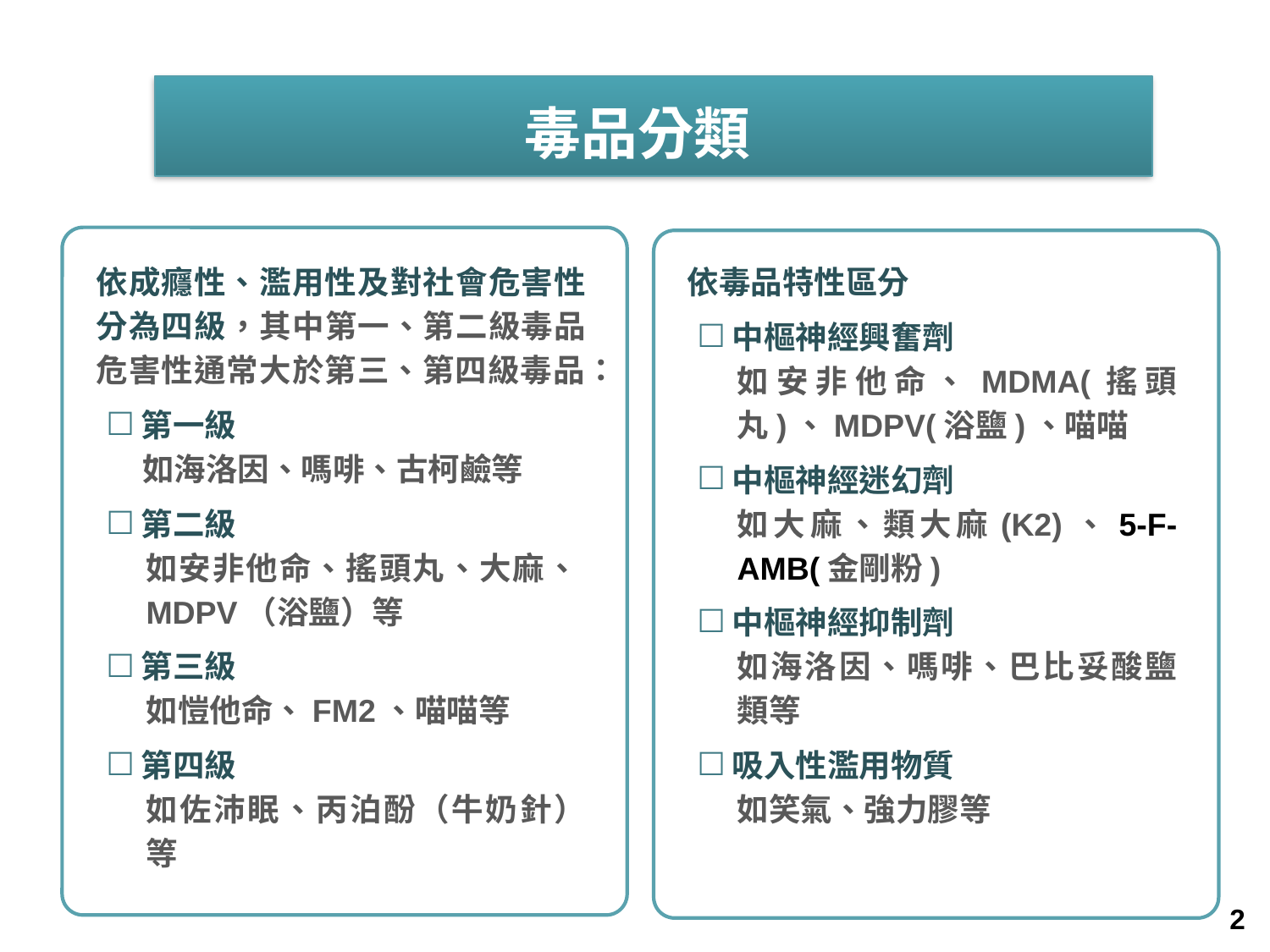

毒品分類

依成癮性、濫用性及對社會危害性分為四級，其中第一、第二級毒品危害性通常大於第三、第四級毒品：
第一級
    如海洛因、嗎啡、古柯鹼等
第二級
如安非他命、搖頭丸、大麻、MDPV（浴鹽）等
第三級
如愷他命、FM2、喵喵等
第四級
如佐沛眠、丙泊酚（牛奶針）等
依毒品特性區分
中樞神經興奮劑
如安非他命、MDMA(搖頭丸)、MDPV(浴鹽)、喵喵
中樞神經迷幻劑
如大麻、類大麻(K2)、5-F-AMB(金剛粉)
中樞神經抑制劑
如海洛因、嗎啡、巴比妥酸鹽類等
吸入性濫用物質
如笑氣、強力膠等
2